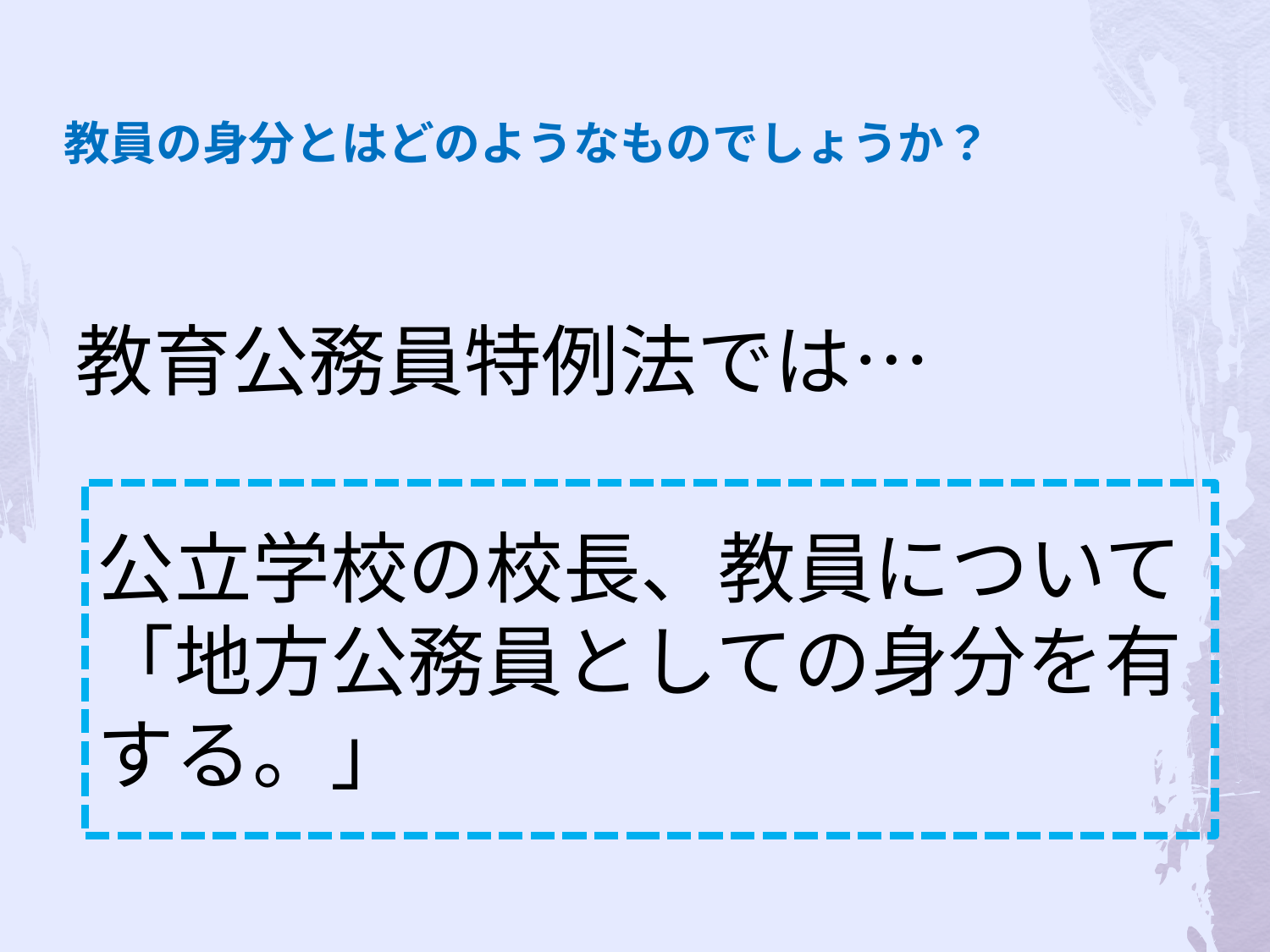

教員の身分とはどのようなものでしょうか？
教育公務員特例法では…
公立学校の校長、教員について「地方公務員としての身分を有する。」